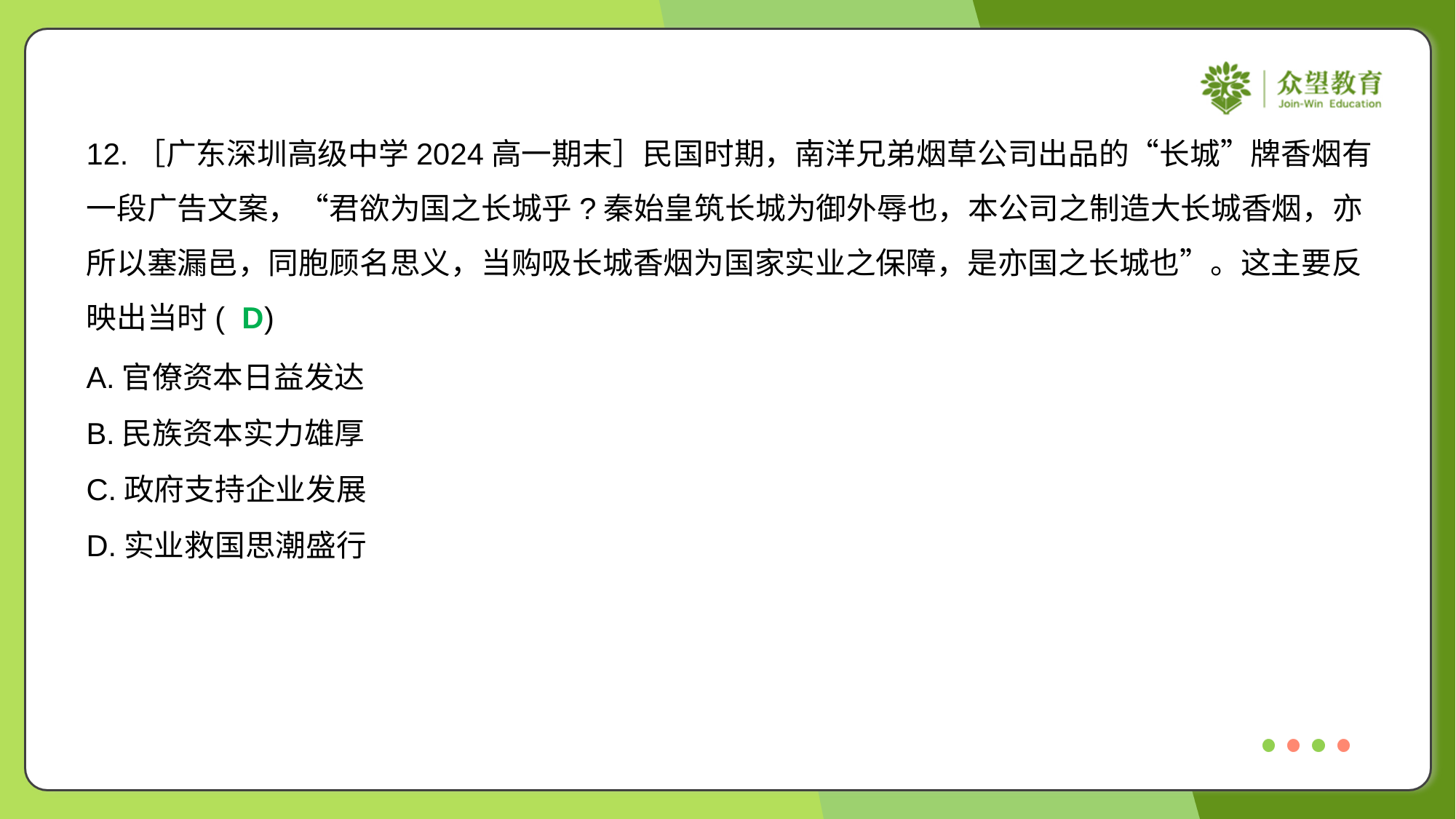

12.［广东深圳高级中学2024高一期末］民国时期，南洋兄弟烟草公司出品的“长城”牌香烟有
一段广告文案，“君欲为国之长城乎?秦始皇筑长城为御外辱也，本公司之制造大长城香烟，亦
所以塞漏邑，同胞顾名思义，当购吸长城香烟为国家实业之保障，是亦国之长城也”。这主要反
映出当时(     )
D
A.官僚资本日益发达
B.民族资本实力雄厚
C.政府支持企业发展
D.实业救国思潮盛行